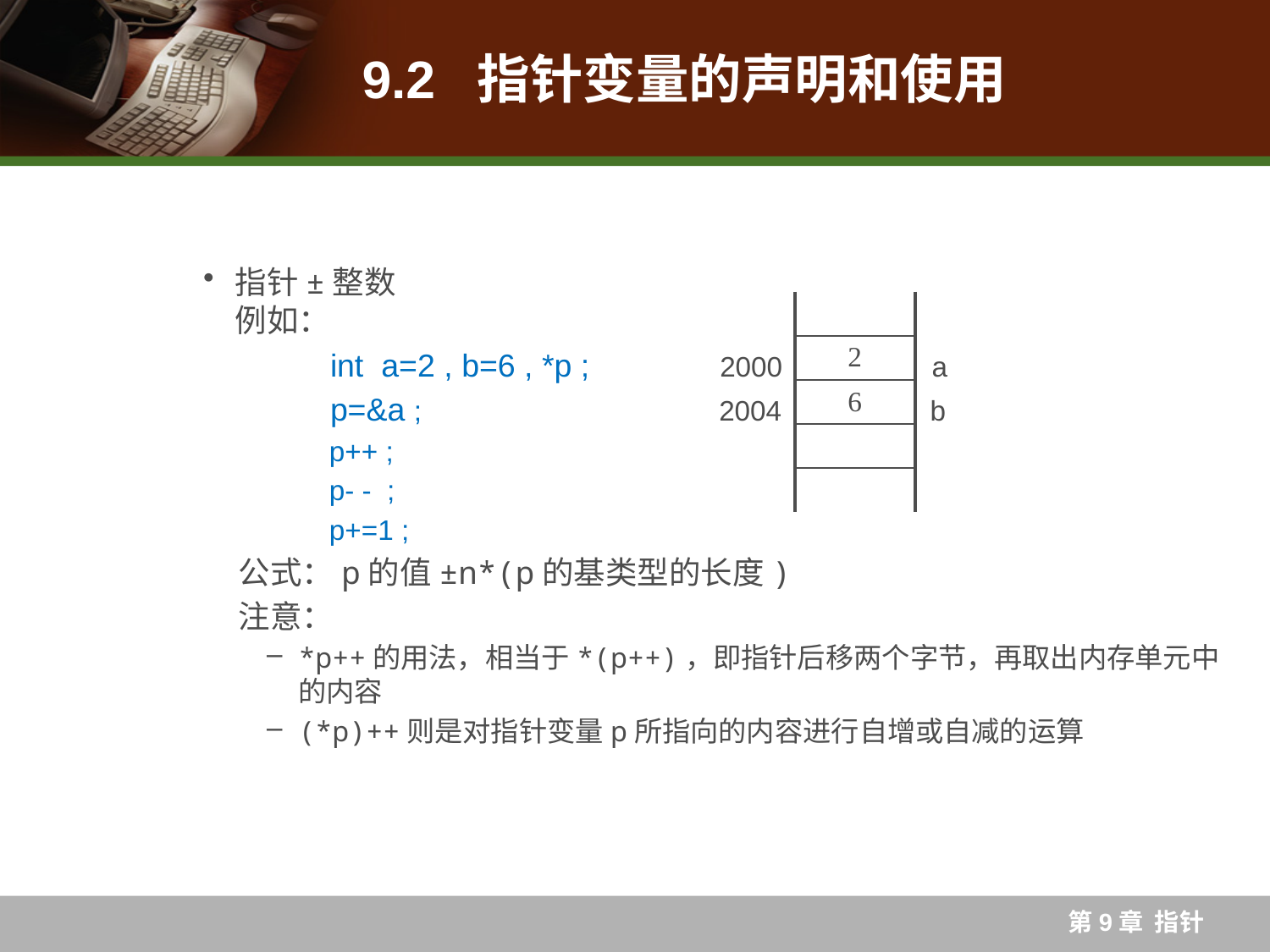

# 9.2  指针变量的声明和使用
|  |
| --- |
|  |
|  |
| 2 |
| 6 |
|  |
|  |
指针±整数
例如：
	int  a=2 , b=6 , *p ;	 2000	            a
      	p=&a ;                            	 2004                   b
        p++ ;
        p- -  ;
        p+=1 ;
公式：p的值±n*(p的基类型的长度)
注意：
*p++的用法，相当于*(p++)，即指针后移两个字节，再取出内存单元中的内容
(*p)++则是对指针变量p所指向的内容进行自增或自减的运算
第9章  指针